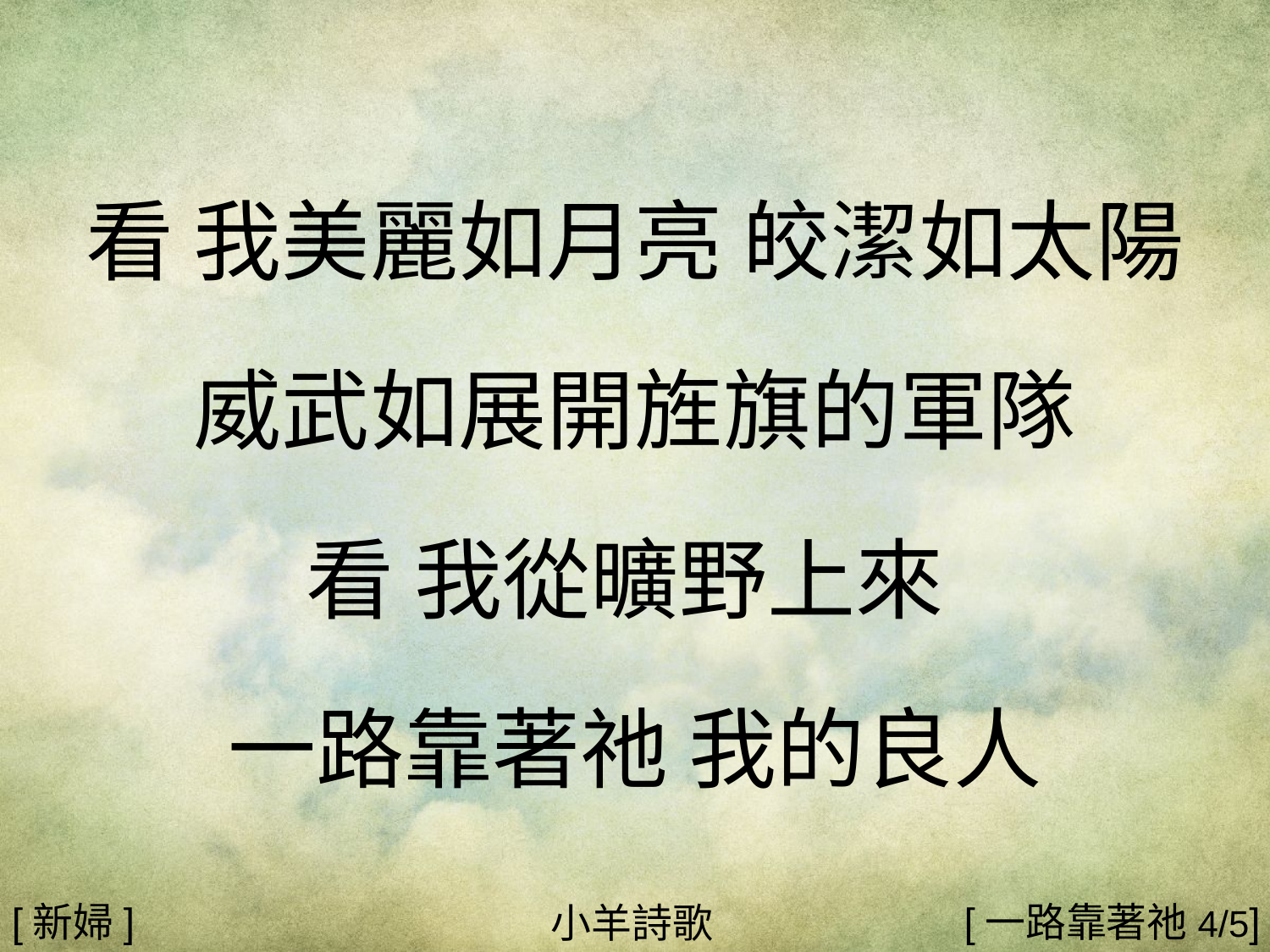

看 我美麗如月亮 皎潔如太陽

威武如展開旌旗的軍隊

看 我從曠野上來

一路靠著祂 我的良人
#

[新婦]
[一路靠著祂4/5]
小羊詩歌